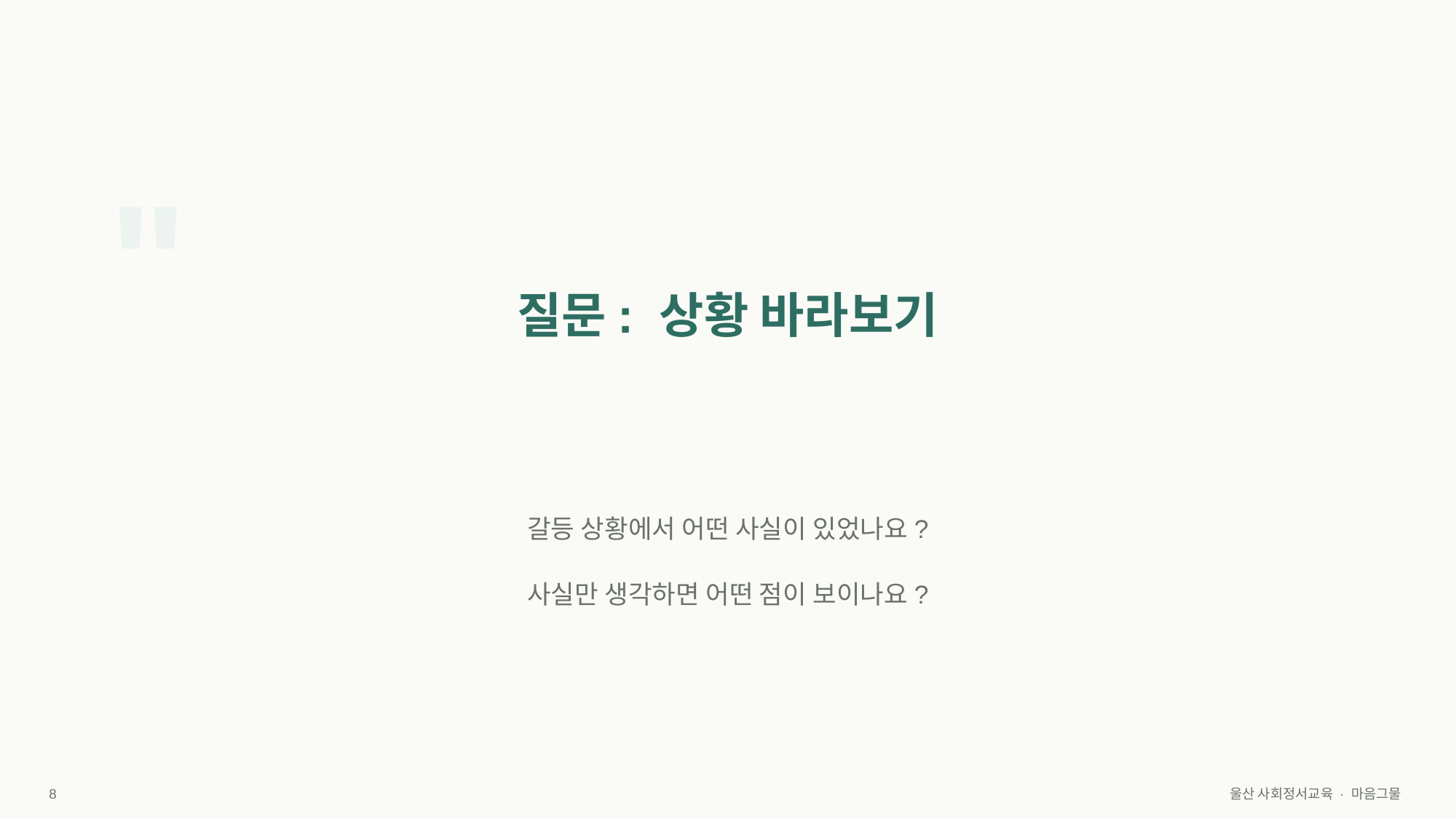

"
질문: 상황 바라보기
갈등 상황에서 어떤 사실이 있었나요?
사실만 생각하면 어떤 점이 보이나요?
8
울산 사회정서교육 · 마음그물